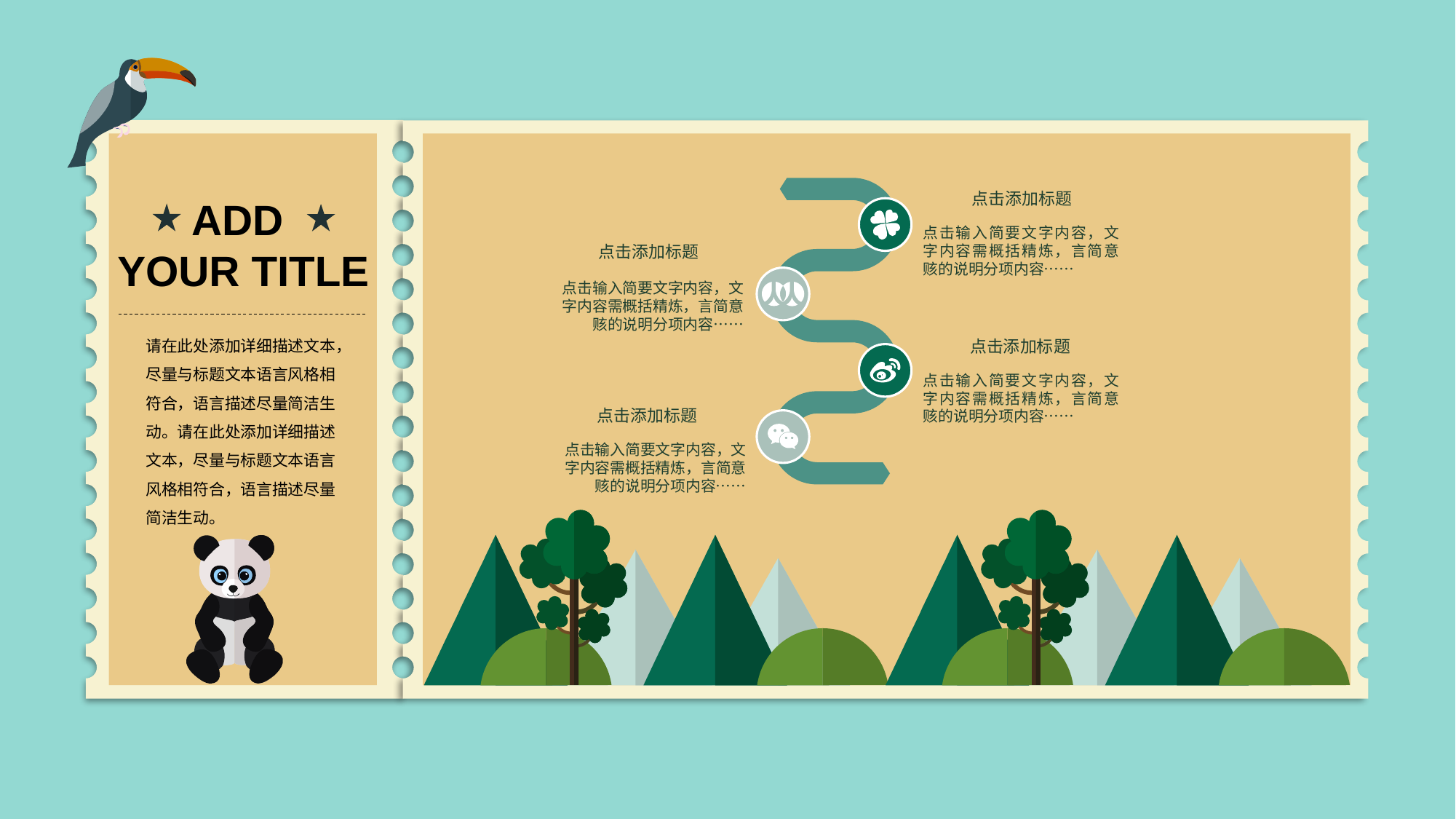

点击添加标题

点击输入简要文字内容，文字内容需概括精炼，言简意赅的说明分项内容……
点击添加标题

点击输入简要文字内容，文字内容需概括精炼，言简意赅的说明分项内容……

点击添加标题

点击输入简要文字内容，文字内容需概括精炼，言简意赅的说明分项内容……
点击添加标题

点击输入简要文字内容，文字内容需概括精炼，言简意赅的说明分项内容……